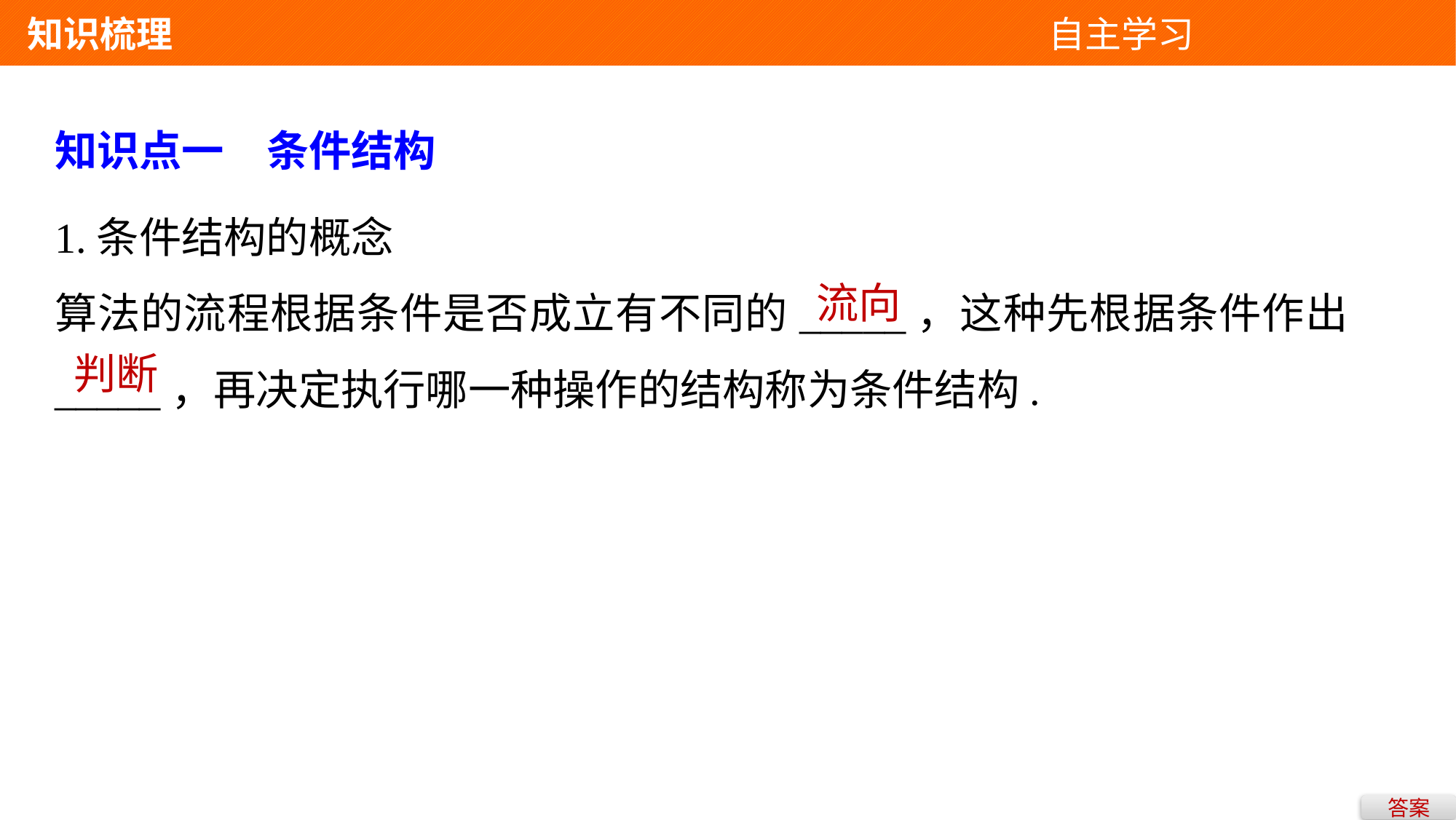

知识梳理                                                                                                           自主学习
知识点一　条件结构
1.条件结构的概念
算法的流程根据条件是否成立有不同的_____，这种先根据条件作出_____，再决定执行哪一种操作的结构称为条件结构.
流向
判断
答案